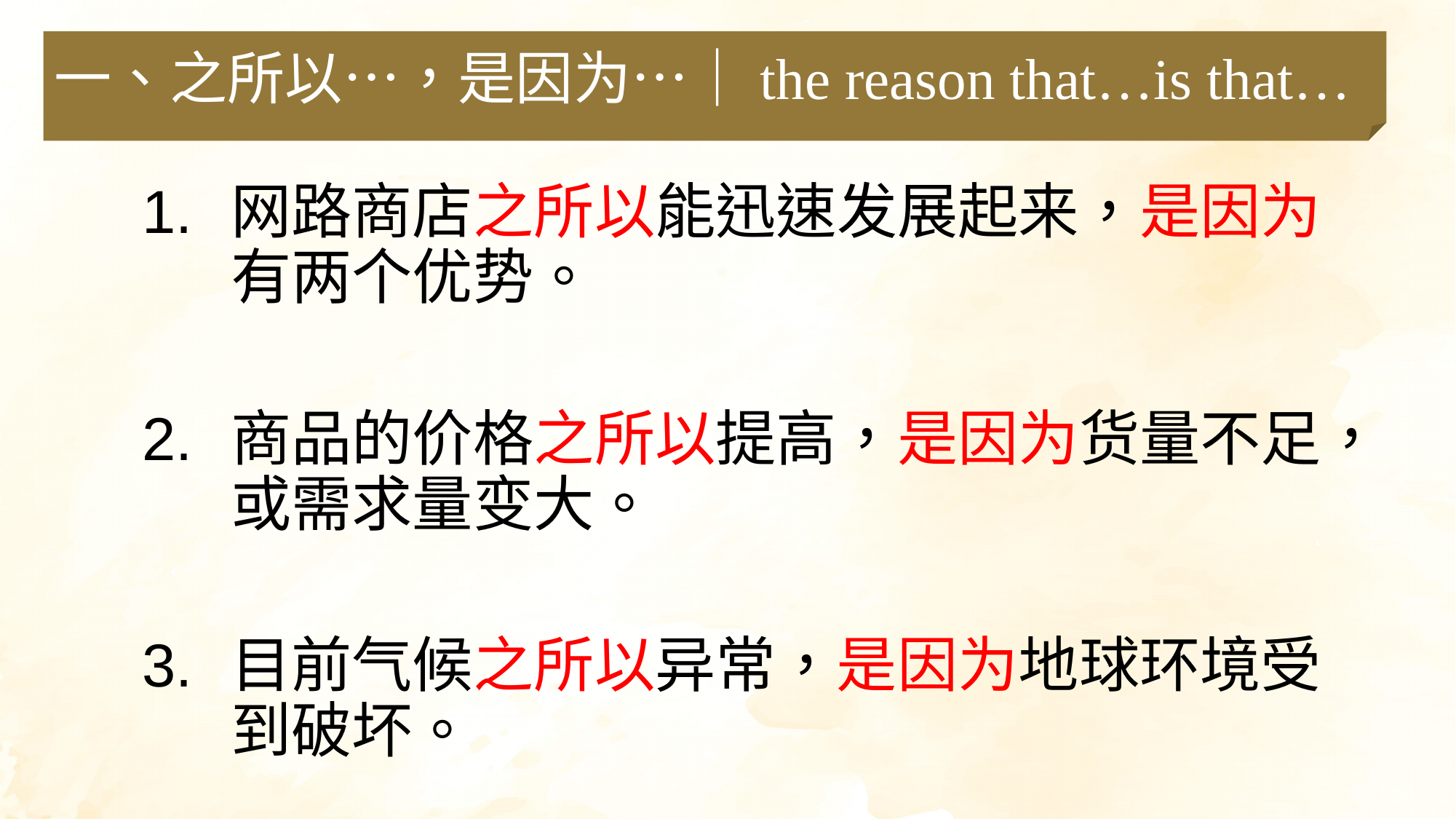

一、之所以…，是因为…｜the reason that…is that…
网路商店之所以能迅速发展起来，是因为有两个优势。

商品的价格之所以提高，是因为货量不足，或需求量变大。

目前气候之所以异常，是因为地球环境受到破坏。